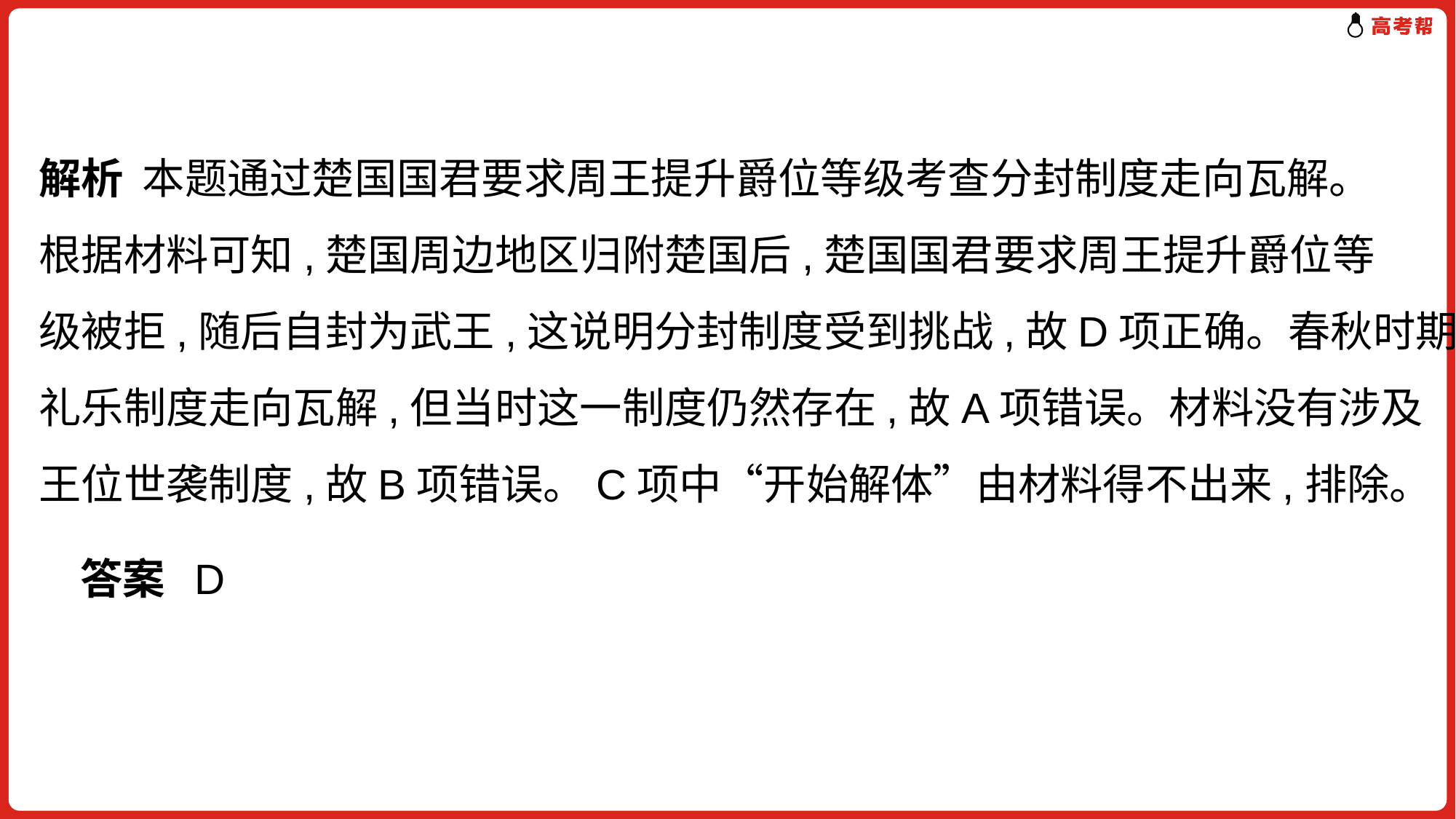

解析  本题通过楚国国君要求周王提升爵位等级考查分封制度走向瓦解。
根据材料可知,楚国周边地区归附楚国后,楚国国君要求周王提升爵位等
级被拒,随后自封为武王,这说明分封制度受到挑战,故D项正确。春秋时期
礼乐制度走向瓦解,但当时这一制度仍然存在,故A项错误。材料没有涉及
王位世袭制度,故B项错误。C项中“开始解体”由材料得不出来,排除。
答案  D